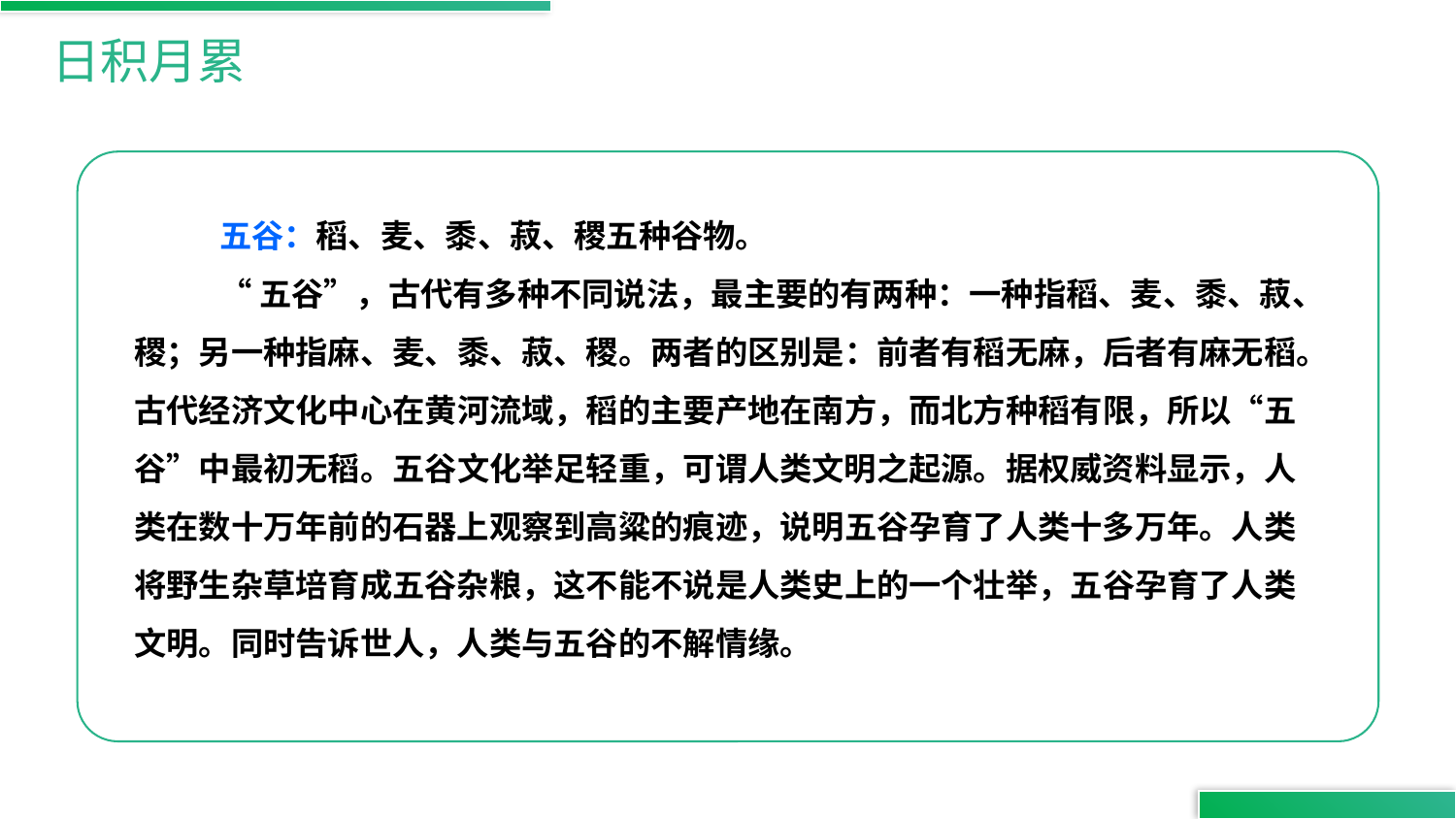

日积月累
五谷：稻、麦、黍、菽、稷五种谷物。
“五谷”，古代有多种不同说法，最主要的有两种：一种指稻、麦、黍、菽、稷；另一种指麻、麦、黍、菽、稷。两者的区别是：前者有稻无麻，后者有麻无稻。古代经济文化中心在黄河流域，稻的主要产地在南方，而北方种稻有限，所以“五谷”中最初无稻。五谷文化举足轻重，可谓人类文明之起源。据权威资料显示，人类在数十万年前的石器上观察到高粱的痕迹，说明五谷孕育了人类十多万年。人类将野生杂草培育成五谷杂粮，这不能不说是人类史上的一个壮举，五谷孕育了人类文明。同时告诉世人，人类与五谷的不解情缘。